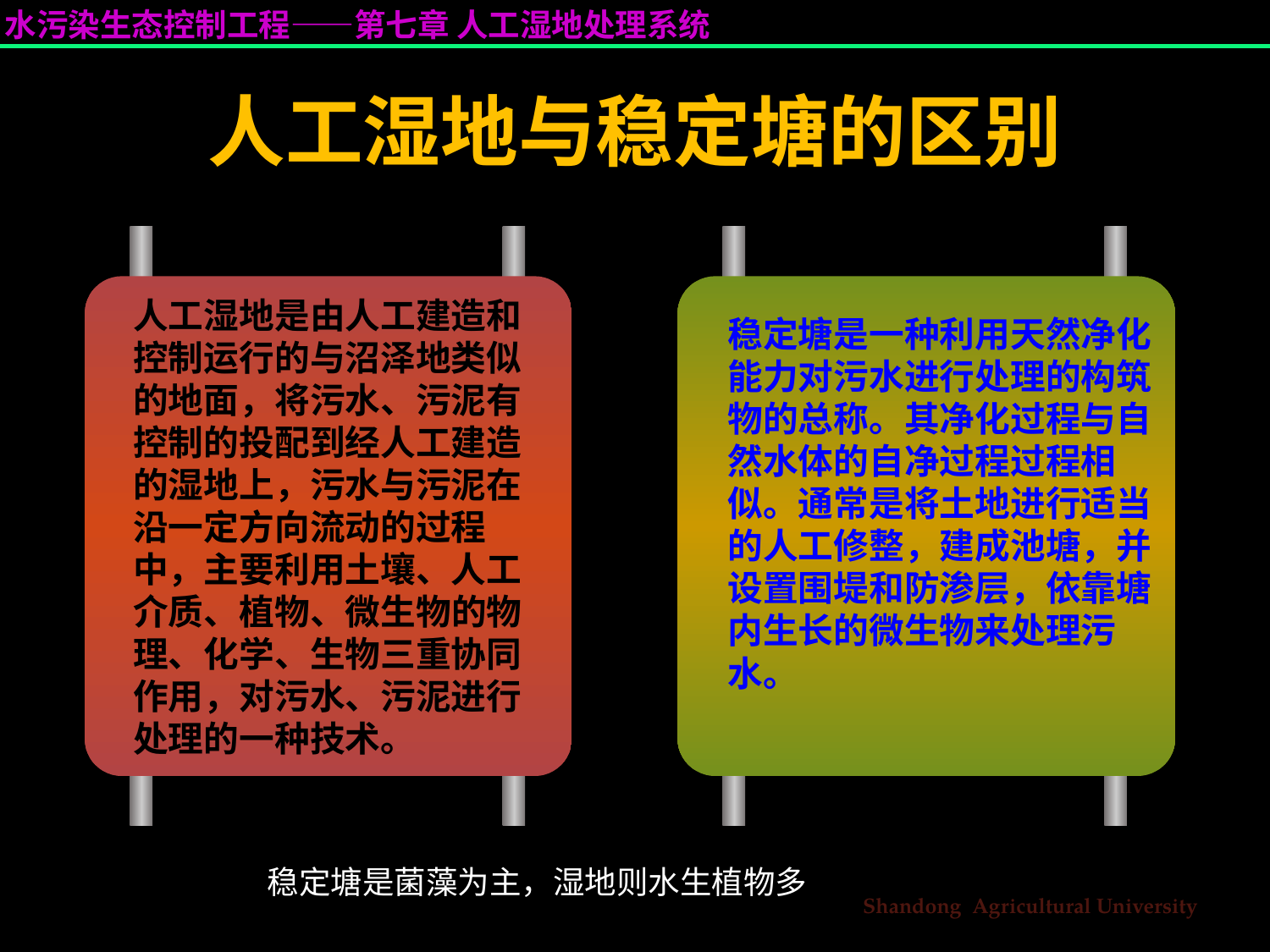

人工湿地与稳定塘的区别

人工湿地是由人工建造和控制运行的与沼泽地类似的地面，将污水、污泥有控制的投配到经人工建造的湿地上，污水与污泥在沿一定方向流动的过程中，主要利用土壤、人工介质、植物、微生物的物理、化学、生物三重协同作用，对污水、污泥进行处理的一种技术。

稳定塘是一种利用天然净化能力对污水进行处理的构筑物的总称。其净化过程与自然水体的自净过程过程相似。通常是将土地进行适当的人工修整，建成池塘，并设置围堤和防渗层，依靠塘内生长的微生物来处理污水。
稳定塘是菌藻为主，湿地则水生植物多